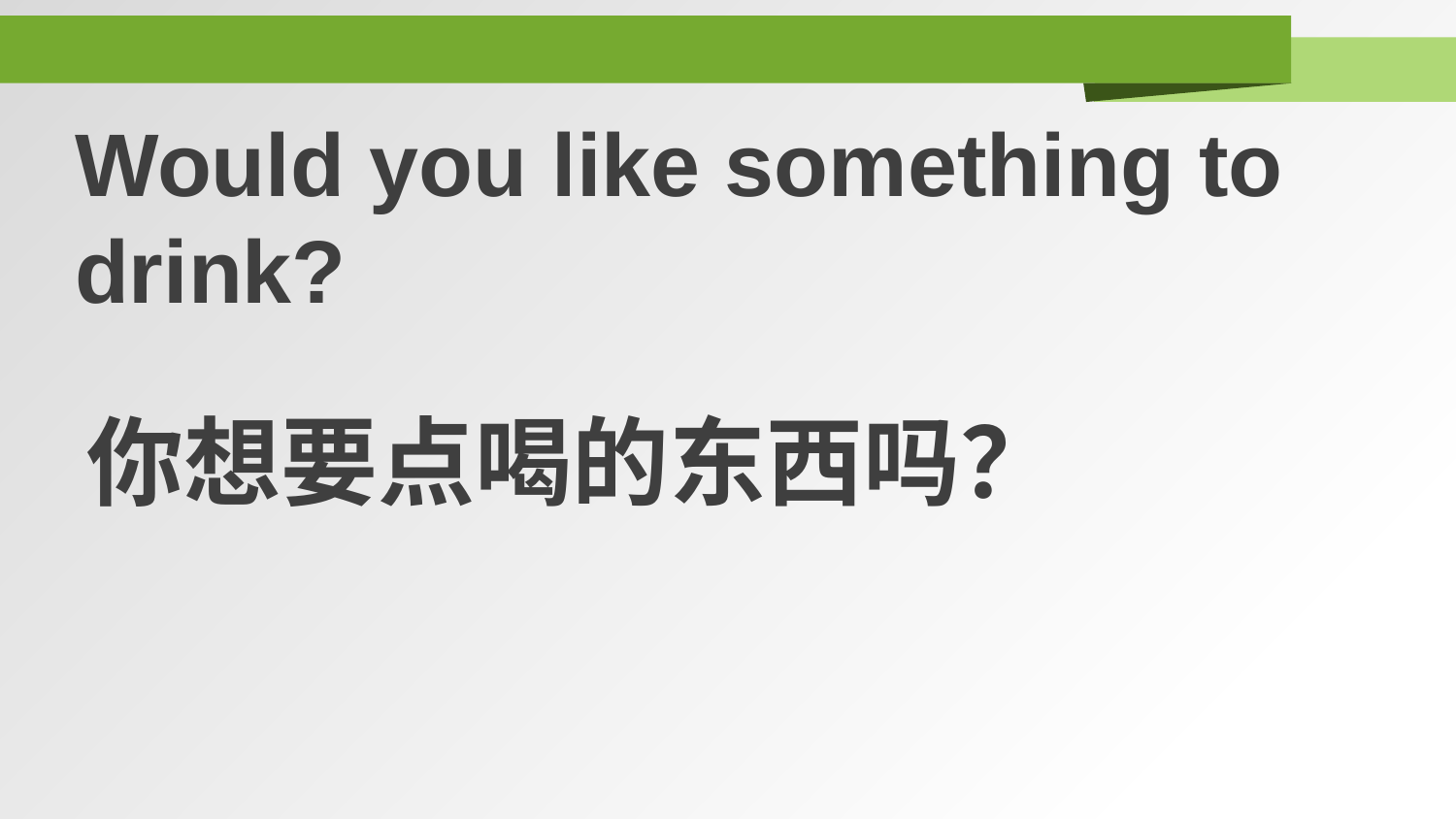

Would you like something to drink?
你想要点喝的东西吗？